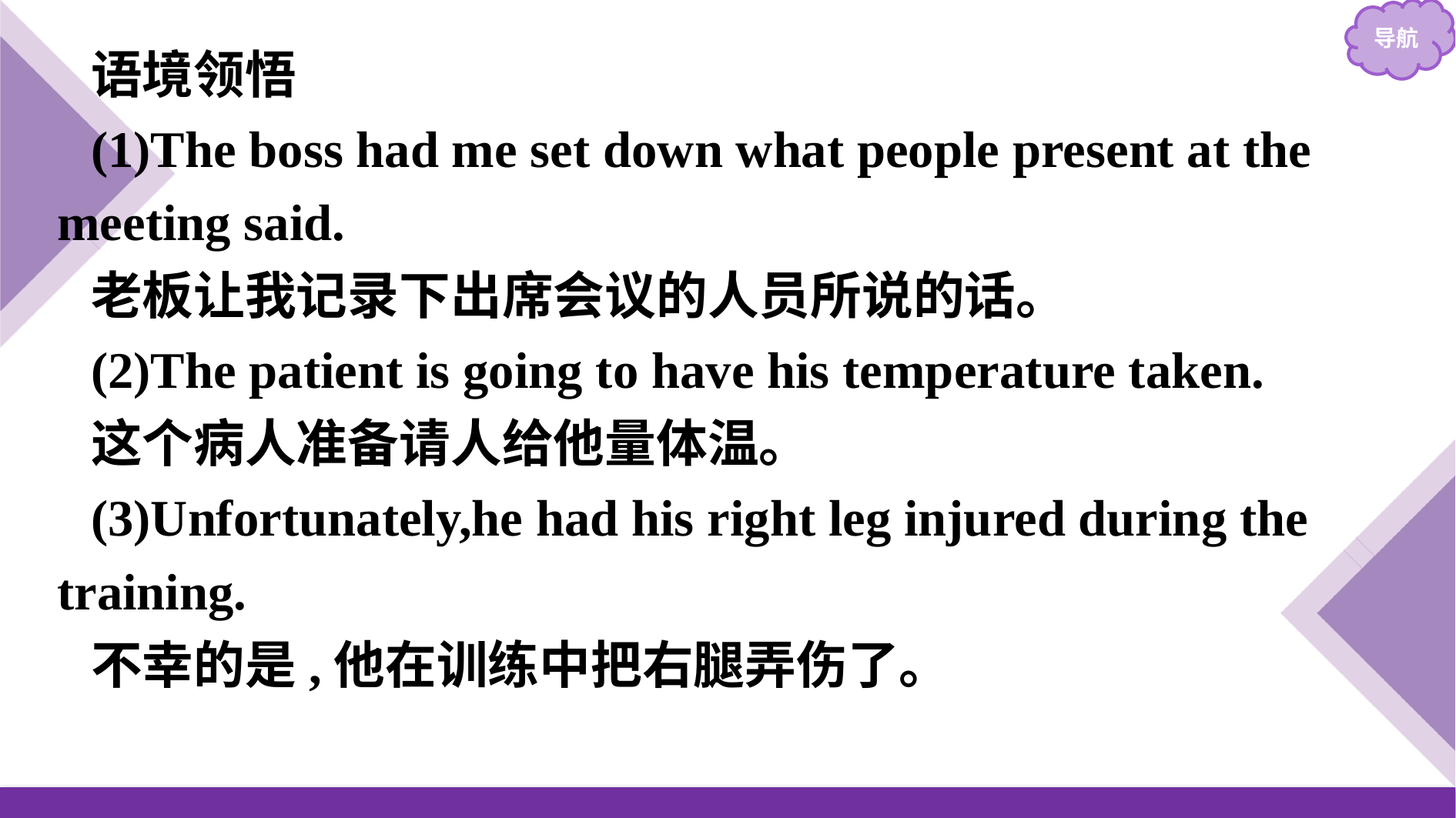

语境领悟
(1)The boss had me set down what people present at the meeting said.
老板让我记录下出席会议的人员所说的话。
(2)The patient is going to have his temperature taken.
这个病人准备请人给他量体温。
(3)Unfortunately,he had his right leg injured during the training.
不幸的是,他在训练中把右腿弄伤了。